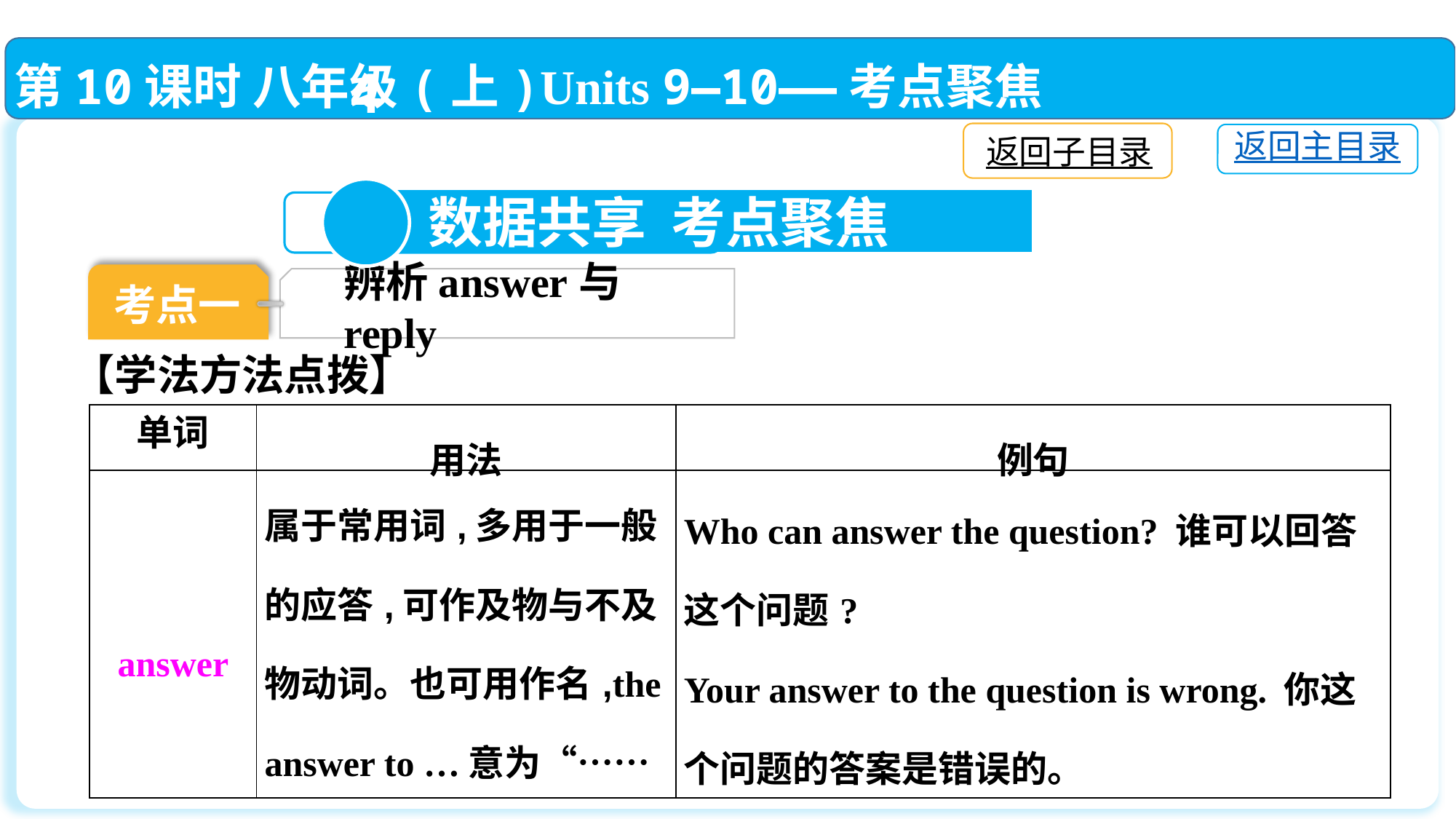

第10课时 八年级(上)Units 9—10——考点聚焦

返回子目录
返回主目录
4
   数据共享  考点聚焦

考点一

辨析answer与reply

【学法方法点拨】
| 单词 | 用法 | 例句 |
| --- | --- | --- |
| answer | 属于常用词,多用于一般的应答,可作及物与不及物动词。也可用作名,the answer to …意为“……的答案” | Who can answer the question? 谁可以回答这个问题? Your answer to the question is wrong. 你这个问题的答案是错误的。 |